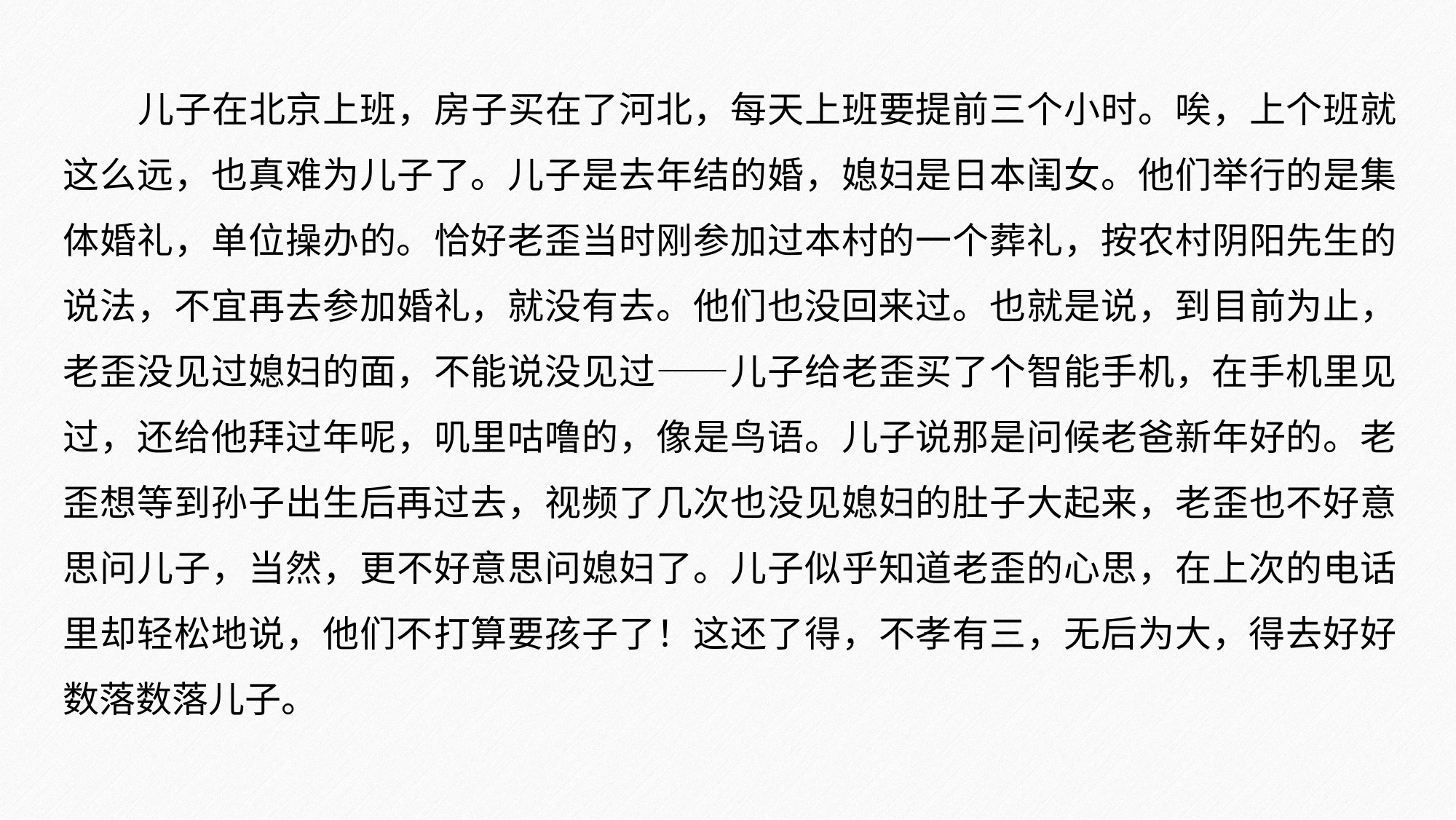

儿子在北京上班，房子买在了河北，每天上班要提前三个小时。唉，上个班就这么远，也真难为儿子了。儿子是去年结的婚，媳妇是日本闺女。他们举行的是集体婚礼，单位操办的。恰好老歪当时刚参加过本村的一个葬礼，按农村阴阳先生的说法，不宜再去参加婚礼，就没有去。他们也没回来过。也就是说，到目前为止，老歪没见过媳妇的面，不能说没见过——儿子给老歪买了个智能手机，在手机里见过，还给他拜过年呢，叽里咕噜的，像是鸟语。儿子说那是问候老爸新年好的。老歪想等到孙子出生后再过去，视频了几次也没见媳妇的肚子大起来，老歪也不好意思问儿子，当然，更不好意思问媳妇了。儿子似乎知道老歪的心思，在上次的电话里却轻松地说，他们不打算要孩子了！这还了得，不孝有三，无后为大，得去好好数落数落儿子。